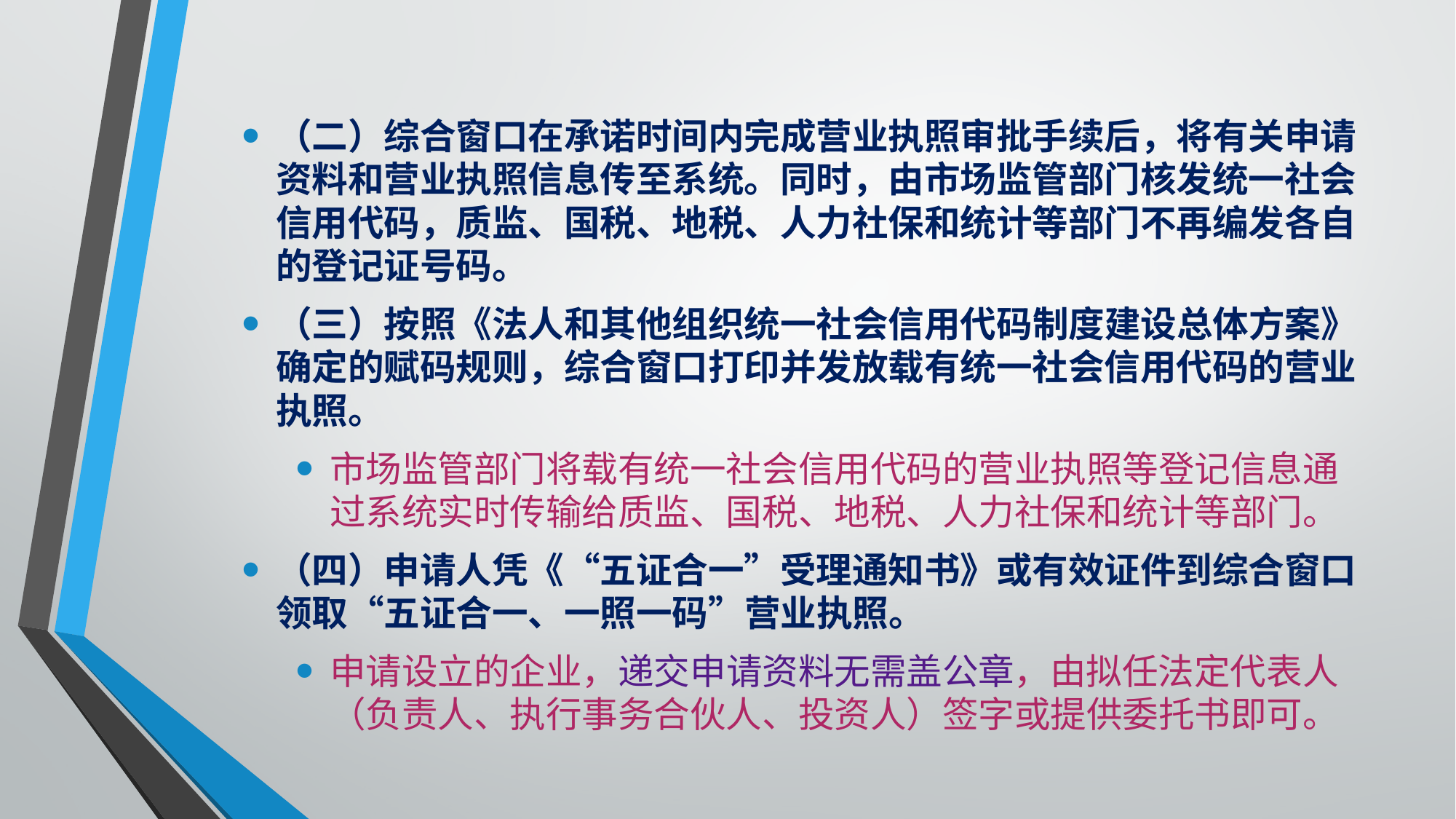

（二）综合窗口在承诺时间内完成营业执照审批手续后，将有关申请资料和营业执照信息传至系统。同时，由市场监管部门核发统一社会信用代码，质监、国税、地税、人力社保和统计等部门不再编发各自的登记证号码。
（三）按照《法人和其他组织统一社会信用代码制度建设总体方案》确定的赋码规则，综合窗口打印并发放载有统一社会信用代码的营业执照。
市场监管部门将载有统一社会信用代码的营业执照等登记信息通过系统实时传输给质监、国税、地税、人力社保和统计等部门。
（四）申请人凭《“五证合一”受理通知书》或有效证件到综合窗口领取“五证合一、一照一码”营业执照。
申请设立的企业，递交申请资料无需盖公章，由拟任法定代表人（负责人、执行事务合伙人、投资人）签字或提供委托书即可。